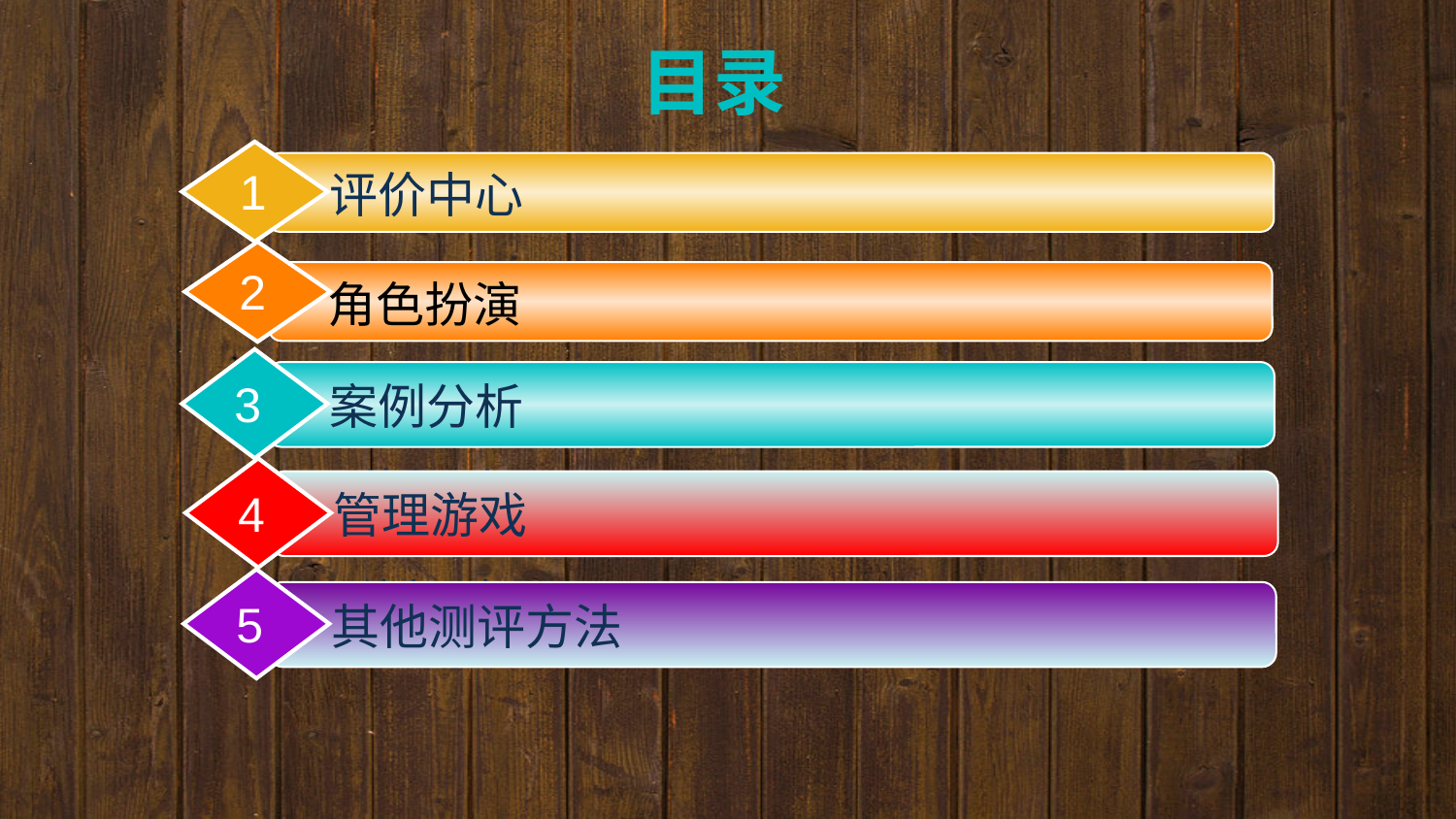

目录

1
评价中心

2
2

角色扮演

3
案例分析
网络招聘

4
管理游戏
网络招聘

5
其他测评方法